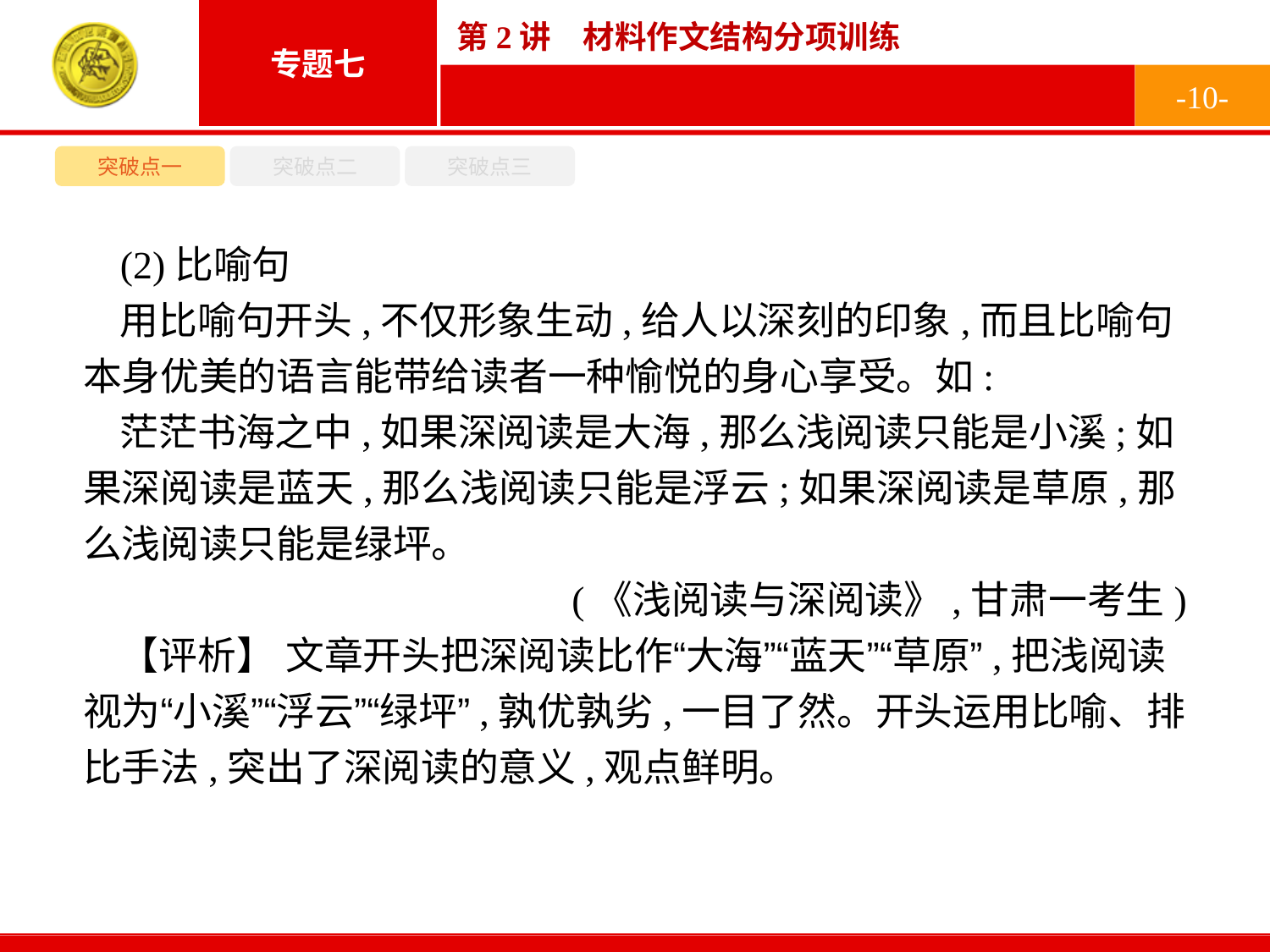

-10-
突破点一
突破点二
突破点三
(2)比喻句
用比喻句开头,不仅形象生动,给人以深刻的印象,而且比喻句本身优美的语言能带给读者一种愉悦的身心享受。如:
茫茫书海之中,如果深阅读是大海,那么浅阅读只能是小溪;如果深阅读是蓝天,那么浅阅读只能是浮云;如果深阅读是草原,那么浅阅读只能是绿坪。
(《浅阅读与深阅读》,甘肃一考生)
【评析】 文章开头把深阅读比作“大海”“蓝天”“草原”,把浅阅读视为“小溪”“浮云”“绿坪”,孰优孰劣,一目了然。开头运用比喻、排比手法,突出了深阅读的意义,观点鲜明。